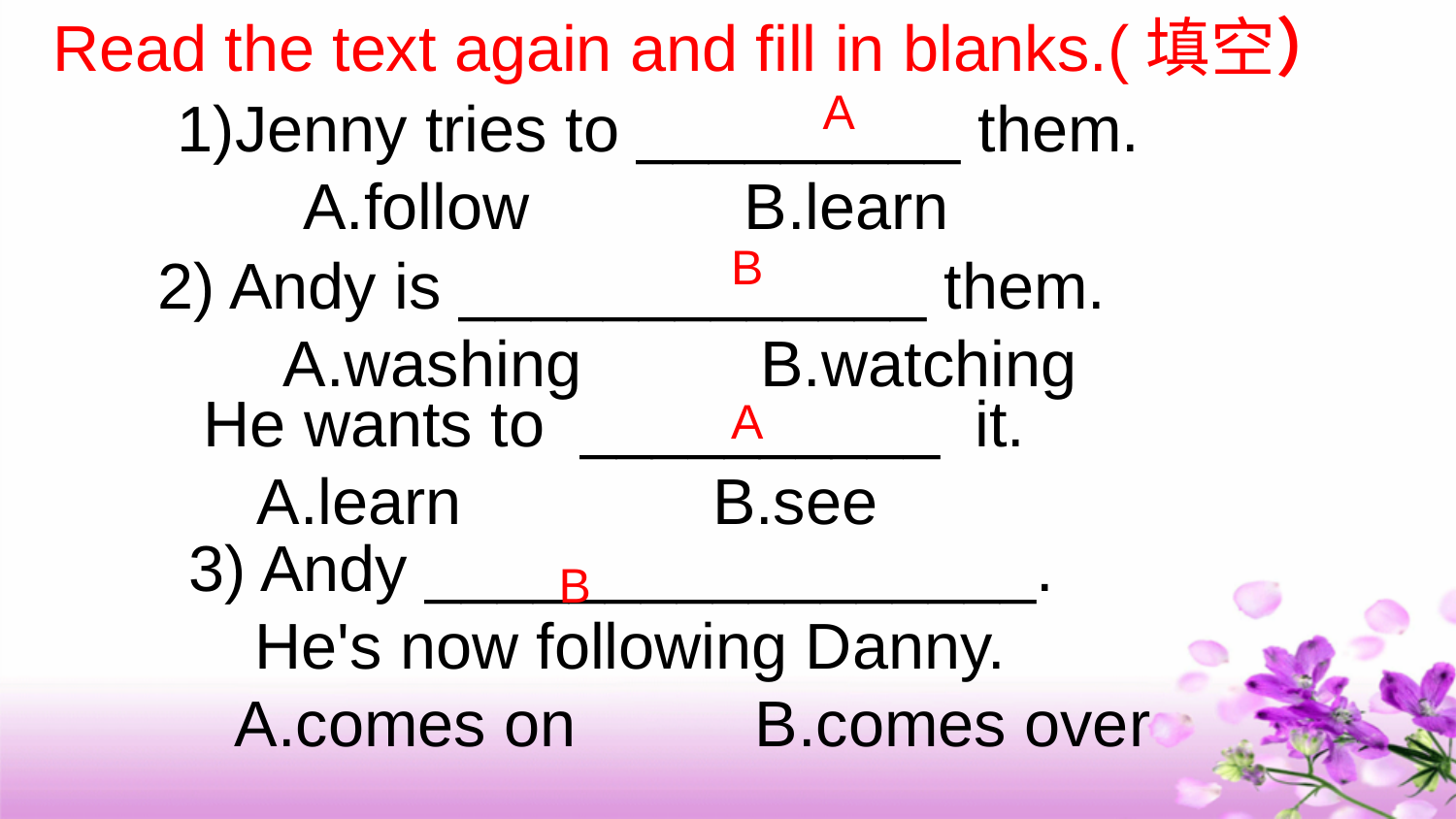

Read the text again and fill in blanks.(填空）
A
1)Jenny tries to _________ them.
       A.follow            B.learn
B
2) Andy is _____________ them.
       A.washing          B.watching
He wants to  __________  it.
   A.learn              B.see
A
3) Andy _________________.
He's now following Danny.
       A.comes on          B.comes over
B